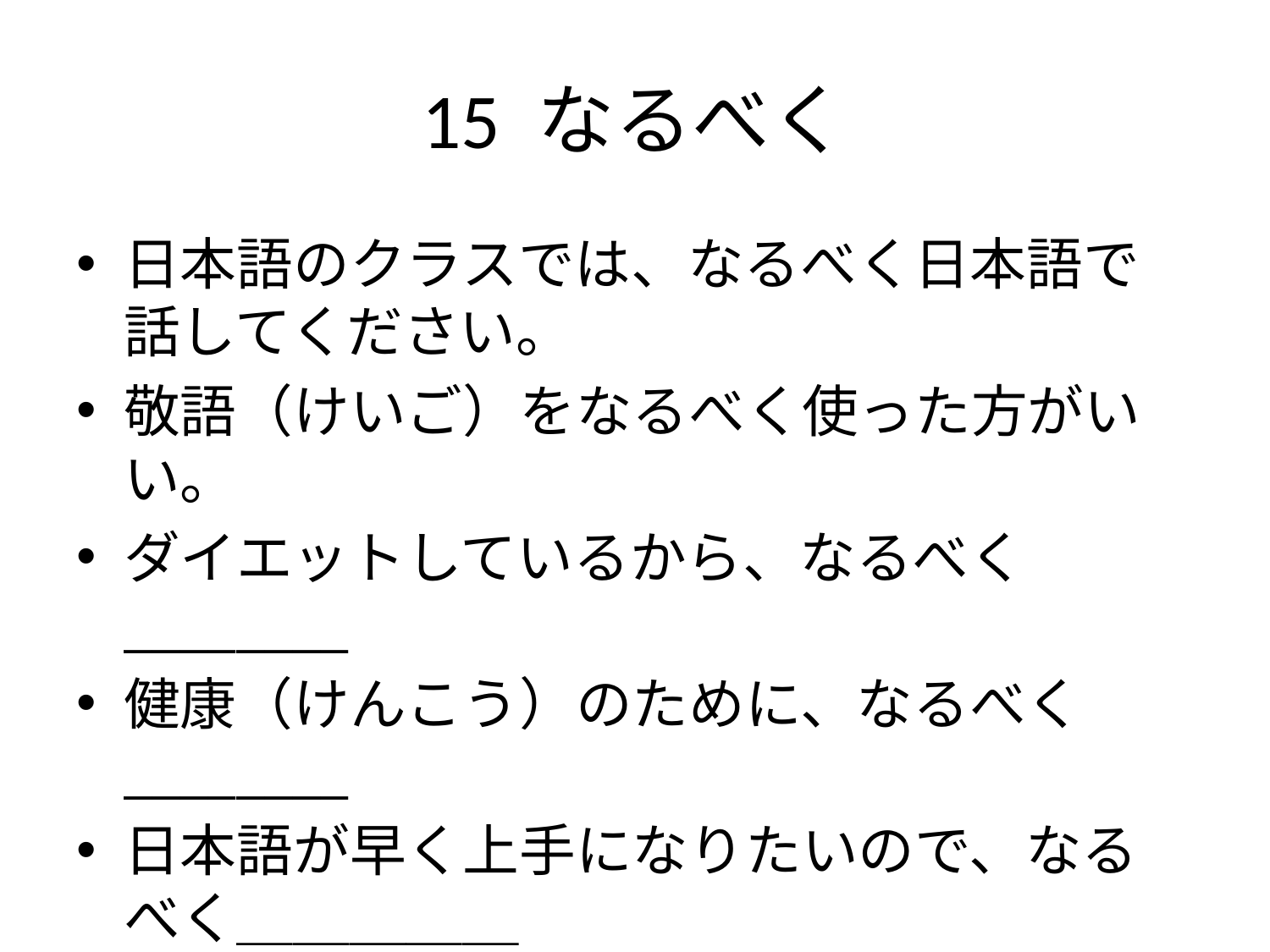

# 15 なるべく
日本語のクラスでは、なるべく日本語で話してください。
敬語（けいご）をなるべく使った方がいい。
ダイエットしているから、なるべく________
健康（けんこう）のために、なるべく________
日本語が早く上手になりたいので、なるべく＿＿＿＿＿